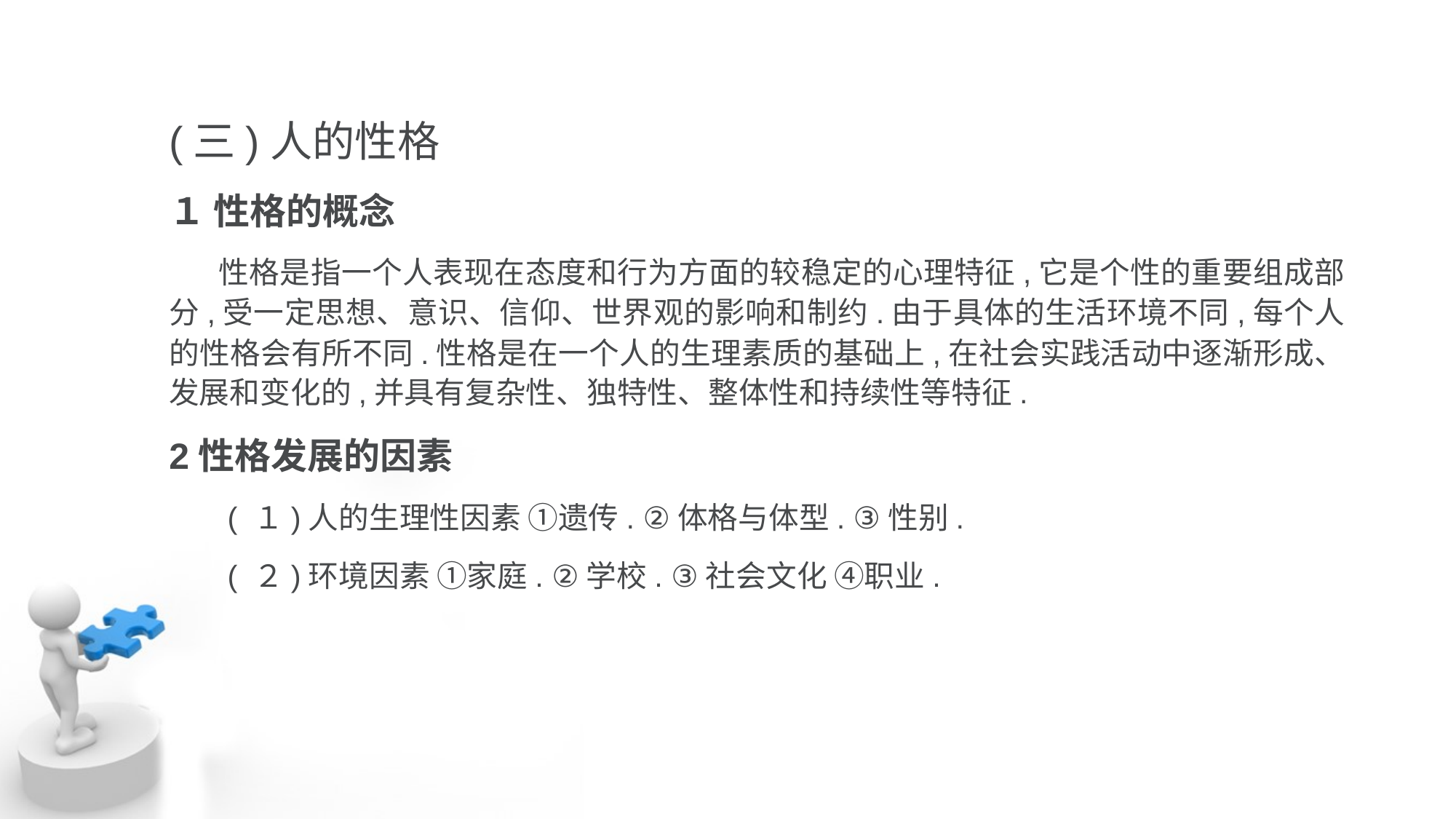

(三)人的性格
１ 性格的概念
      性格是指一个人表现在态度和行为方面的较稳定的心理特征,它是个性的重要组成部 分,受一定思想、意识、信仰、世界观的影响和制约.由于具体的生活环境不同,每个人 的性格会有所不同.性格是在一个人的生理素质的基础上,在社会实践活动中逐渐形成、 发展和变化的,并具有复杂性、独特性、整体性和持续性等特征.
2性格发展的因素
       ( １)人的生理性因素 ①遗传. ②体格与体型. ③性别.
       ( ２)环境因素 ①家庭. ②学校. ③社会文化 ④职业.